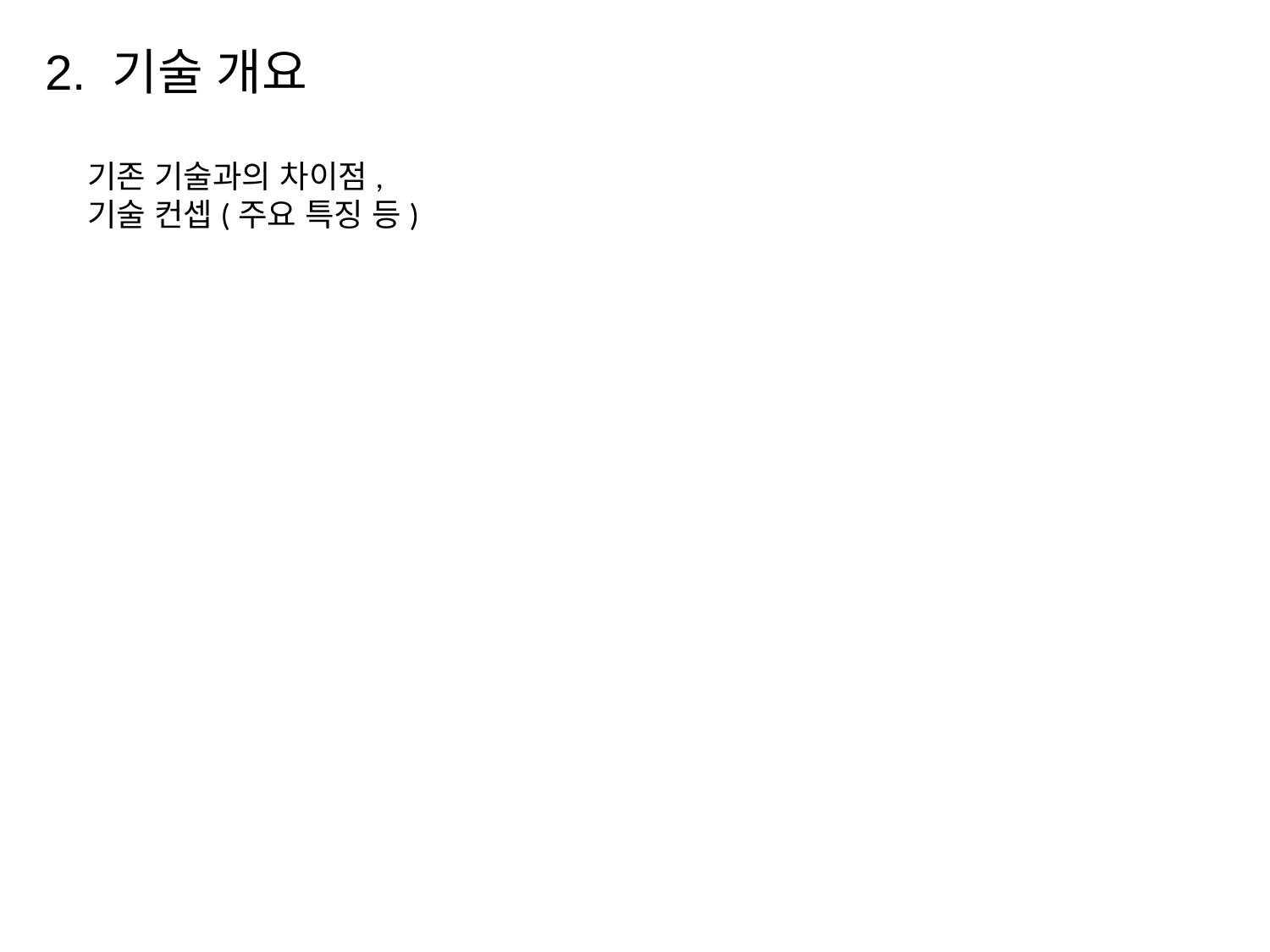

# 2. 기술 개요
기존 기술과의 차이점,
기술 컨셉(주요 특징 등)